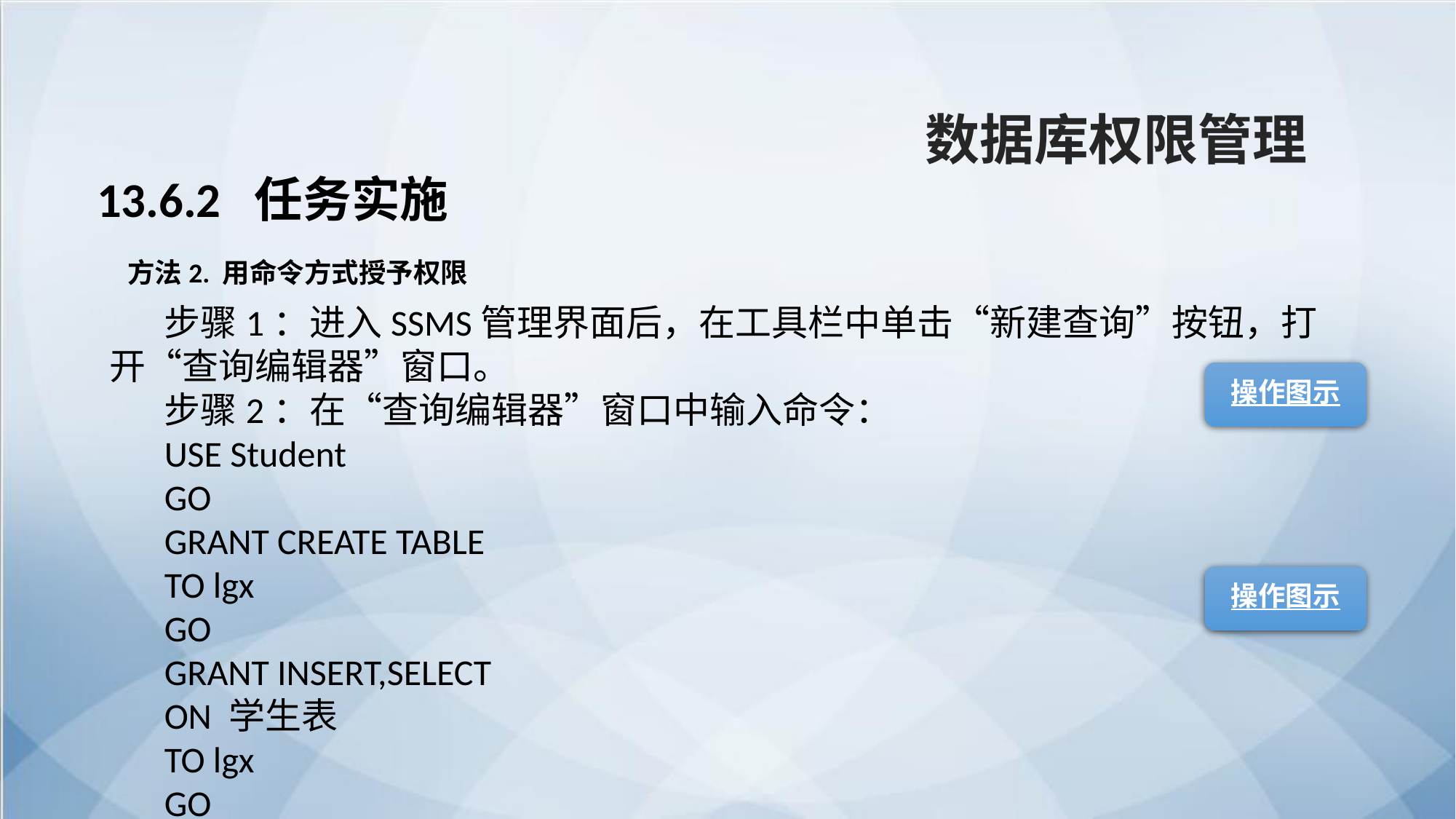

数据库权限管理
13.6.2  任务实施
方法2. 用命令方式授予权限
步骤1：进入SSMS管理界面后，在工具栏中单击“新建查询”按钮，打开“查询编辑器”窗口。
步骤2：在“查询编辑器”窗口中输入命令：
USE Student
GO
GRANT CREATE TABLE
TO lgx
GO
GRANT INSERT,SELECT
ON 学生表
TO lgx
GO
操作图示
操作图示